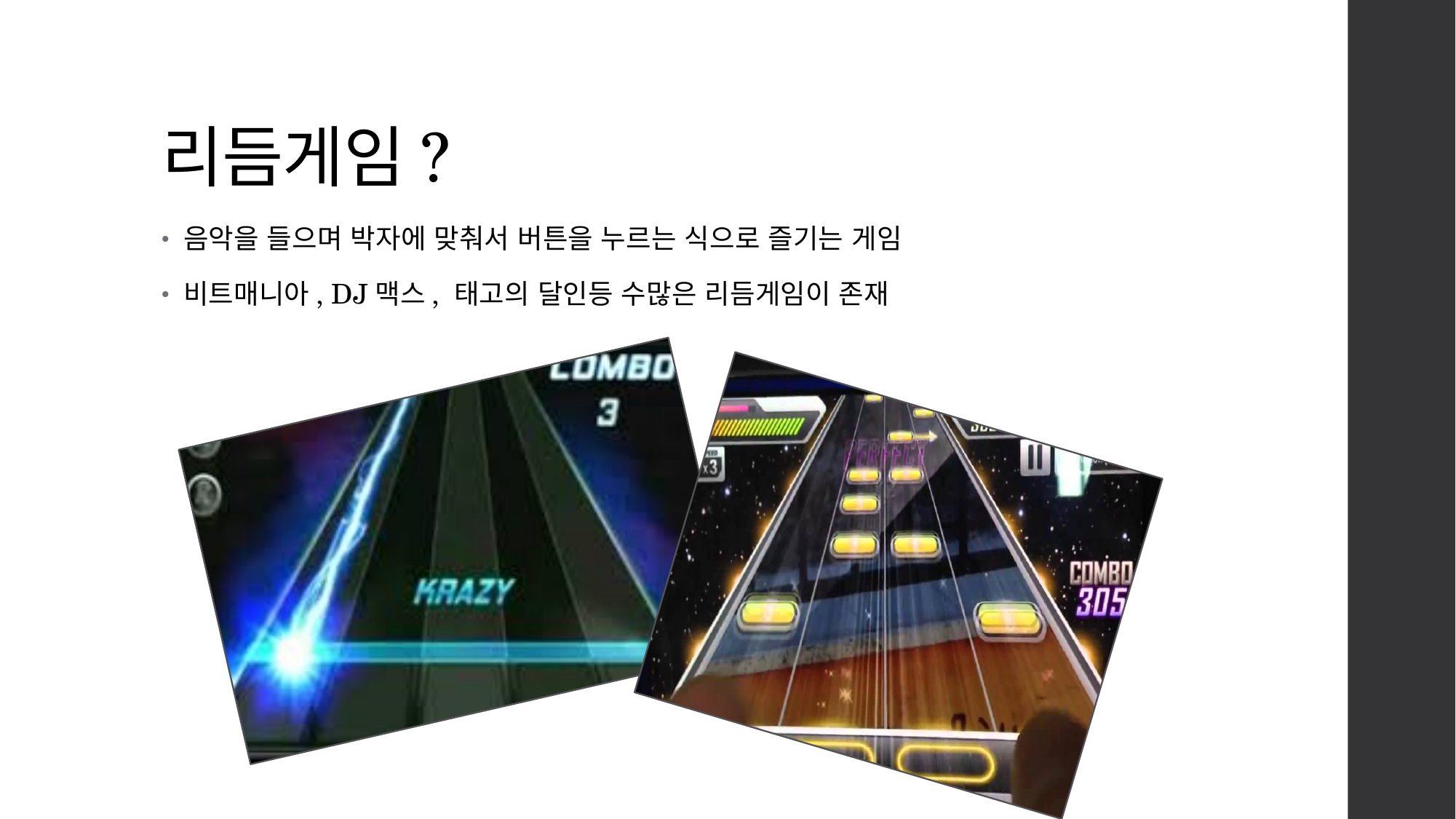

# 리듬게임?
음악을 들으며 박자에 맞춰서 버튼을 누르는 식으로 즐기는 게임
비트매니아, DJ맥스, 태고의 달인등 수많은 리듬게임이 존재